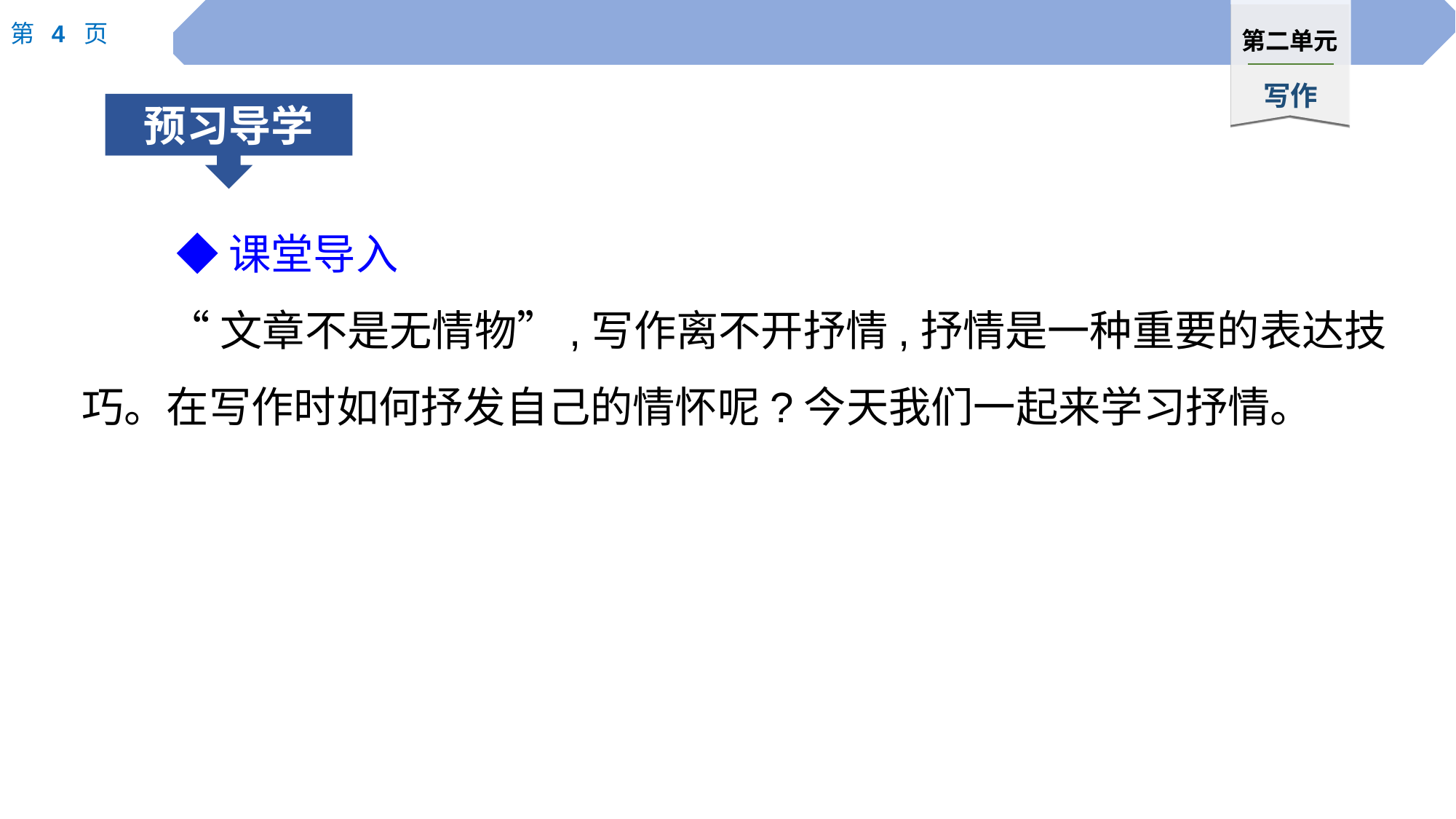

◆课堂导入

“文章不是无情物”,写作离不开抒情,抒情是一种重要的表达技巧。在写作时如何抒发自己的情怀呢?今天我们一起来学习抒情。